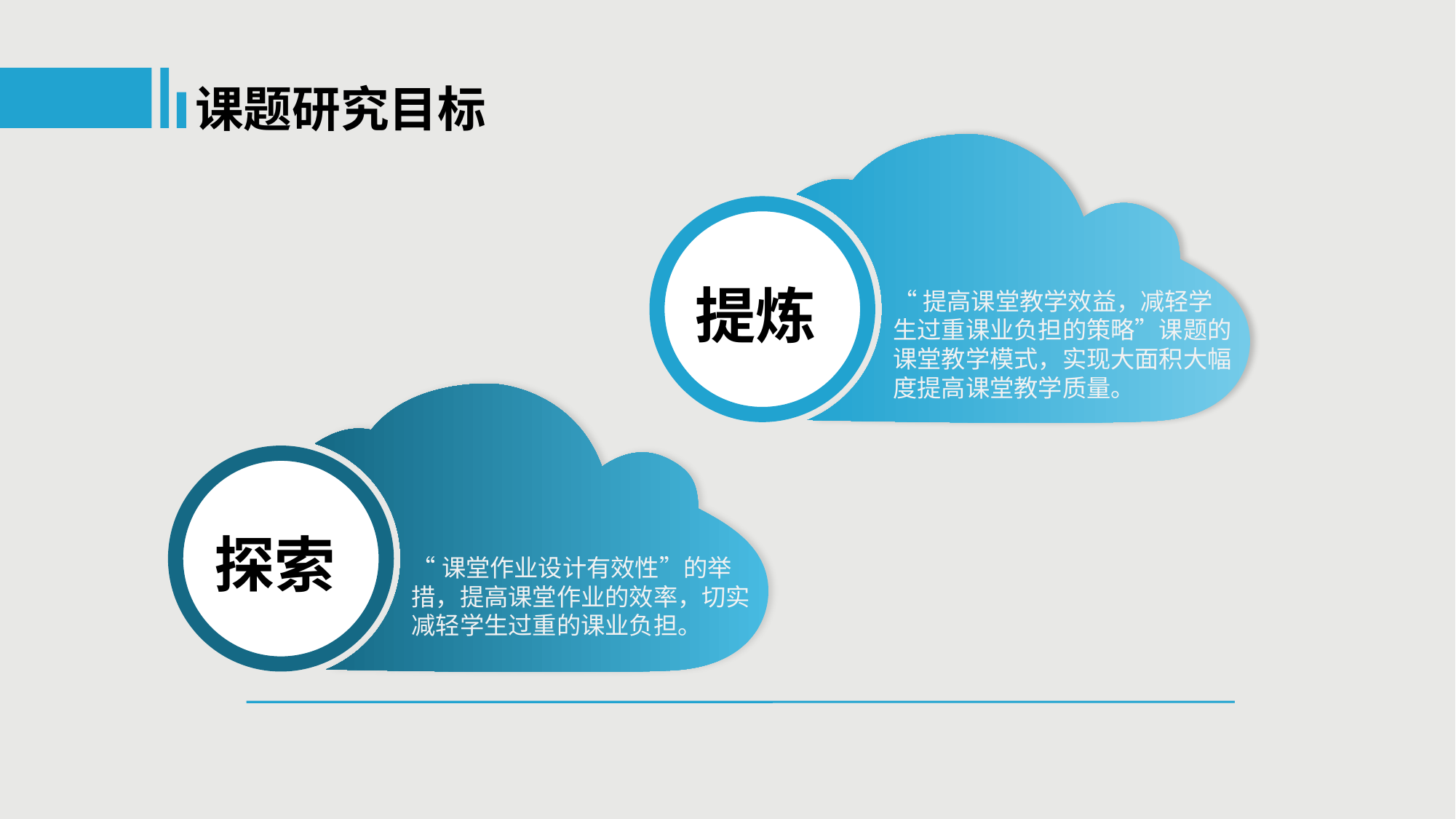

课题研究目标

提炼
“提高课堂教学效益，减轻学生过重课业负担的策略”课题的课堂教学模式，实现大面积大幅度提高课堂教学质量。

探索
“课堂作业设计有效性”的举措，提高课堂作业的效率，切实减轻学生过重的课业负担。